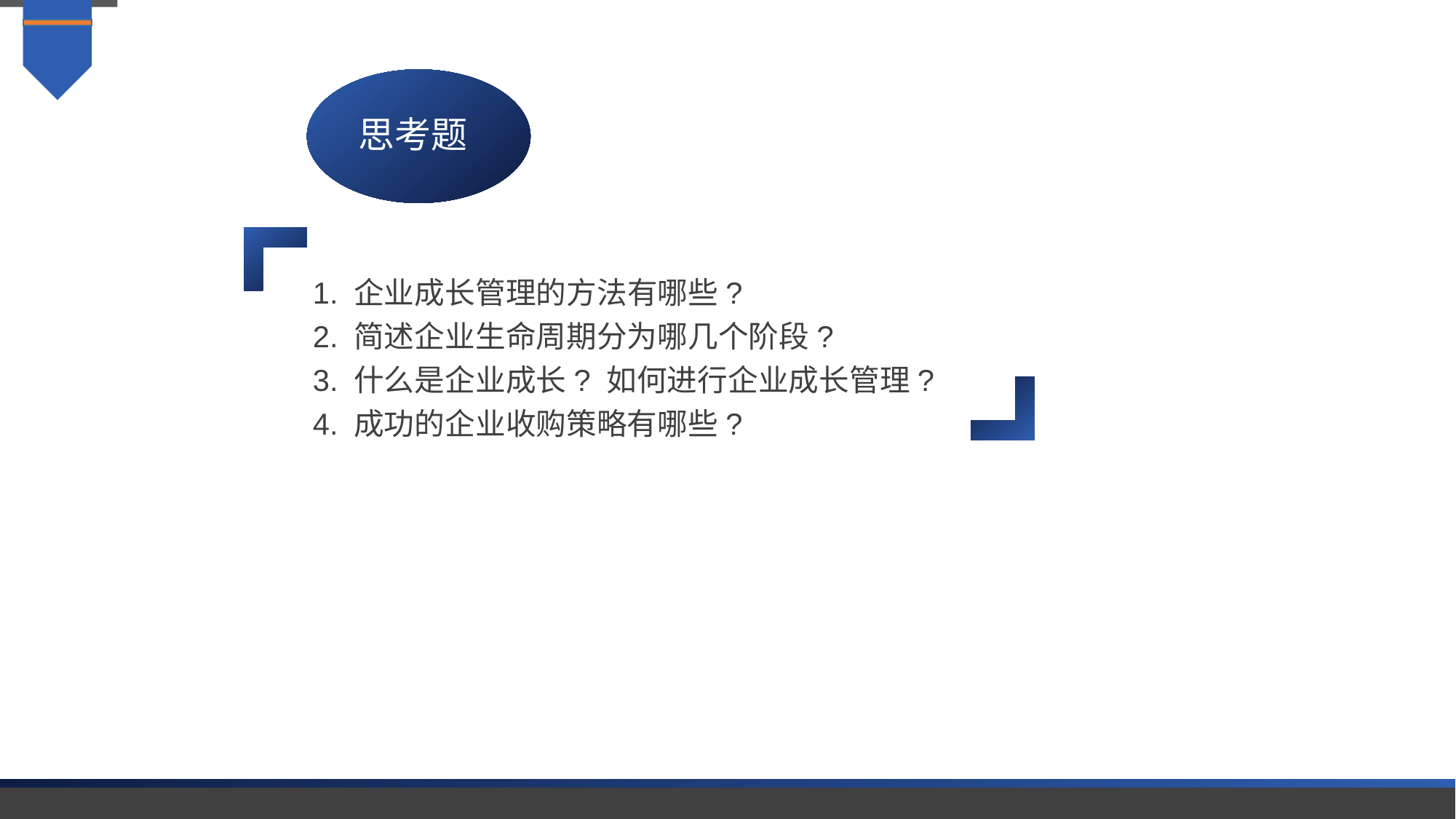

思考题

1. 企业成长管理的方法有哪些?
2. 简述企业生命周期分为哪几个阶段?
3. 什么是企业成长? 如何进行企业成长管理?
4. 成功的企业收购策略有哪些?